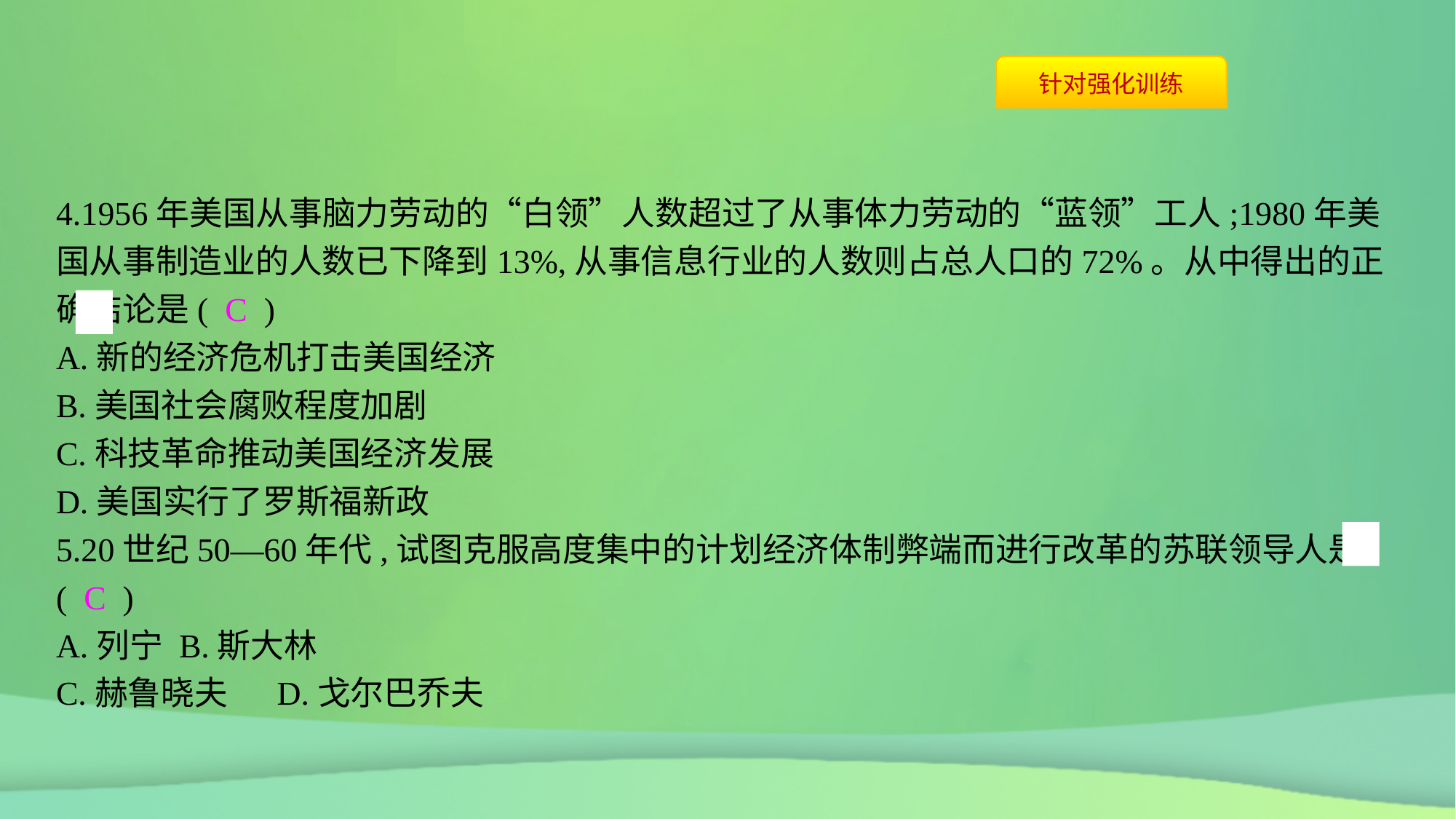

4.1956年美国从事脑力劳动的“白领”人数超过了从事体力劳动的“蓝领”工人;1980年美国从事制造业的人数已下降到13%,从事信息行业的人数则占总人口的72%。从中得出的正确结论是(  C  )
A.新的经济危机打击美国经济
B.美国社会腐败程度加剧
C.科技革命推动美国经济发展
D.美国实行了罗斯福新政
5.20世纪50—60年代,试图克服高度集中的计划经济体制弊端而进行改革的苏联领导人是(  C  )
A.列宁	B.斯大林
C.赫鲁晓夫	D.戈尔巴乔夫